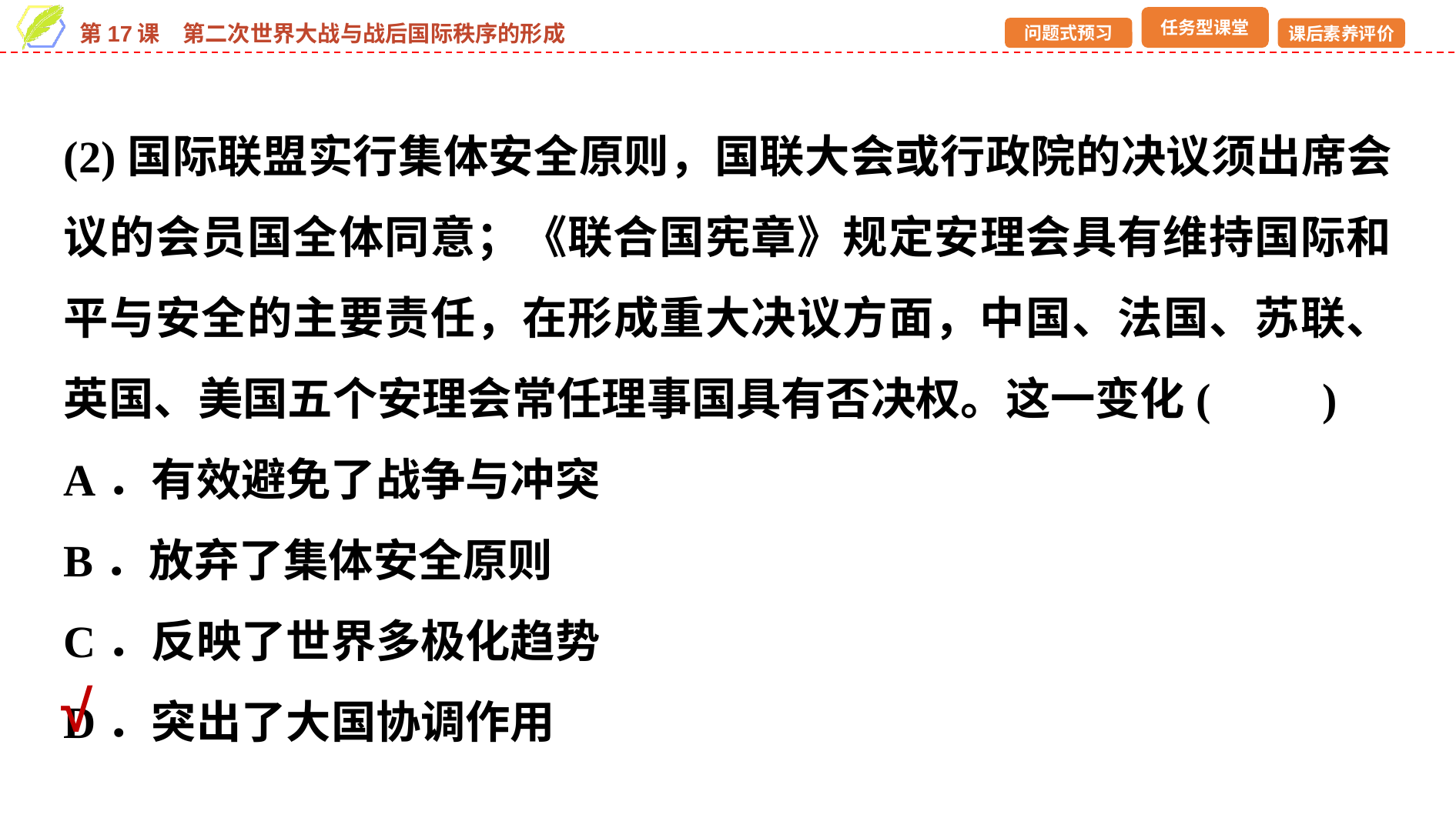

(2)国际联盟实行集体安全原则，国联大会或行政院的决议须出席会议的会员国全体同意；《联合国宪章》规定安理会具有维持国际和平与安全的主要责任，在形成重大决议方面，中国、法国、苏联、英国、美国五个安理会常任理事国具有否决权。这一变化(　　)
A．有效避免了战争与冲突
B．放弃了集体安全原则
C．反映了世界多极化趋势
D．突出了大国协调作用
√